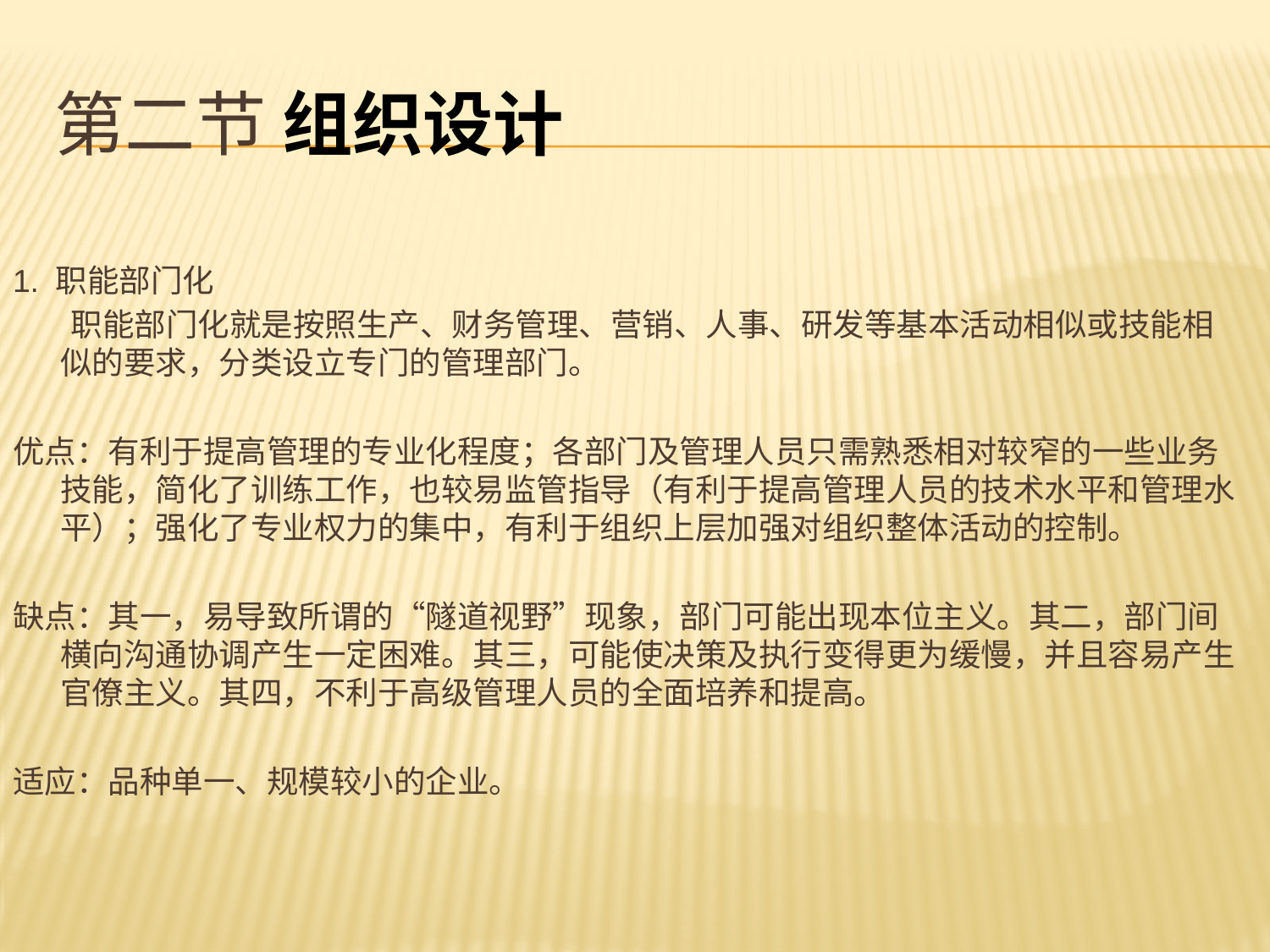

# 第二节 组织设计

1. 职能部门化
       职能部门化就是按照生产、财务管理、营销、人事、研发等基本活动相似或技能相似的要求，分类设立专门的管理部门。

优点：有利于提高管理的专业化程度；各部门及管理人员只需熟悉相对较窄的一些业务技能，简化了训练工作，也较易监管指导（有利于提高管理人员的技术水平和管理水平）；强化了专业权力的集中，有利于组织上层加强对组织整体活动的控制。

缺点：其一，易导致所谓的“隧道视野”现象，部门可能出现本位主义。其二，部门间横向沟通协调产生一定困难。其三，可能使决策及执行变得更为缓慢，并且容易产生官僚主义。其四，不利于高级管理人员的全面培养和提高。

适应：品种单一、规模较小的企业。